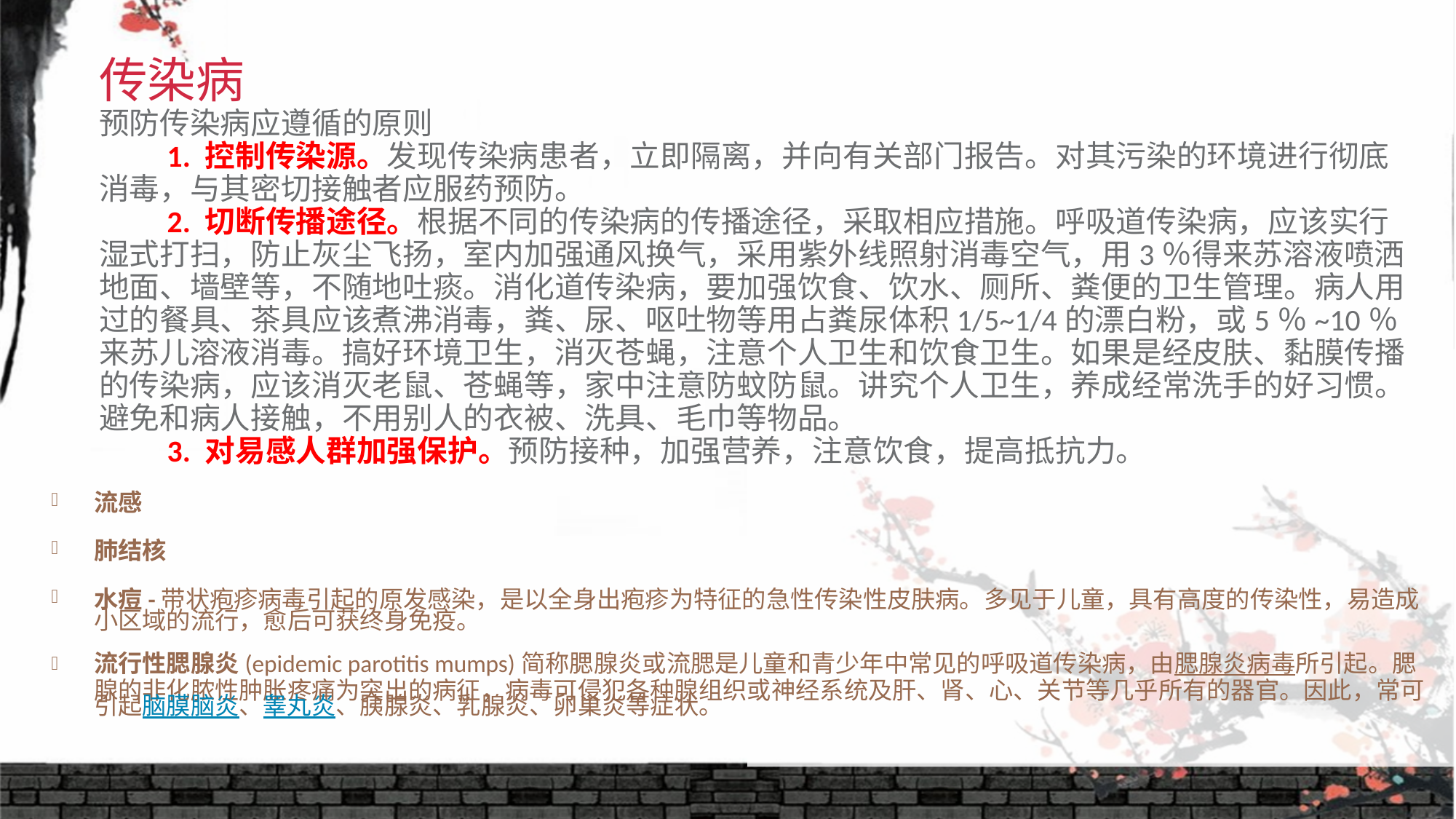

传染病
预防传染病应遵循的原则
　　1. 控制传染源。发现传染病患者，立即隔离，并向有关部门报告。对其污染的环境进行彻底消毒，与其密切接触者应服药预防。
　　2. 切断传播途径。根据不同的传染病的传播途径，采取相应措施。呼吸道传染病，应该实行湿式打扫，防止灰尘飞扬，室内加强通风换气，采用紫外线照射消毒空气，用3％得来苏溶液喷洒地面、墙壁等，不随地吐痰。消化道传染病，要加强饮食、饮水、厕所、粪便的卫生管理。病人用过的餐具、茶具应该煮沸消毒，粪、尿、呕吐物等用占粪尿体积1/5~1/4的漂白粉，或5％~10％来苏儿溶液消毒。搞好环境卫生，消灭苍蝇，注意个人卫生和饮食卫生。如果是经皮肤、黏膜传播的传染病，应该消灭老鼠、苍蝇等，家中注意防蚊防鼠。讲究个人卫生，养成经常洗手的好习惯。避免和病人接触，不用别人的衣被、洗具、毛巾等物品。
　　3. 对易感人群加强保护。预防接种，加强营养，注意饮食，提高抵抗力。

# 流感
肺结核
水痘-带状疱疹病毒引起的原发感染，是以全身出疱疹为特征的急性传染性皮肤病。多见于儿童，具有高度的传染性，易造成小区域的流行，愈后可获终身免疫。
流行性腮腺炎(epidemic parotitis mumps)简称腮腺炎或流腮是儿童和青少年中常见的呼吸道传染病，由腮腺炎病毒所引起。腮腺的非化脓性肿胀疼痛为突出的病征，病毒可侵犯各种腺组织或神经系统及肝、肾、心、关节等几乎所有的器官。因此，常可引起脑膜脑炎、睾丸炎、胰腺炎、乳腺炎、卵巢炎等症状。